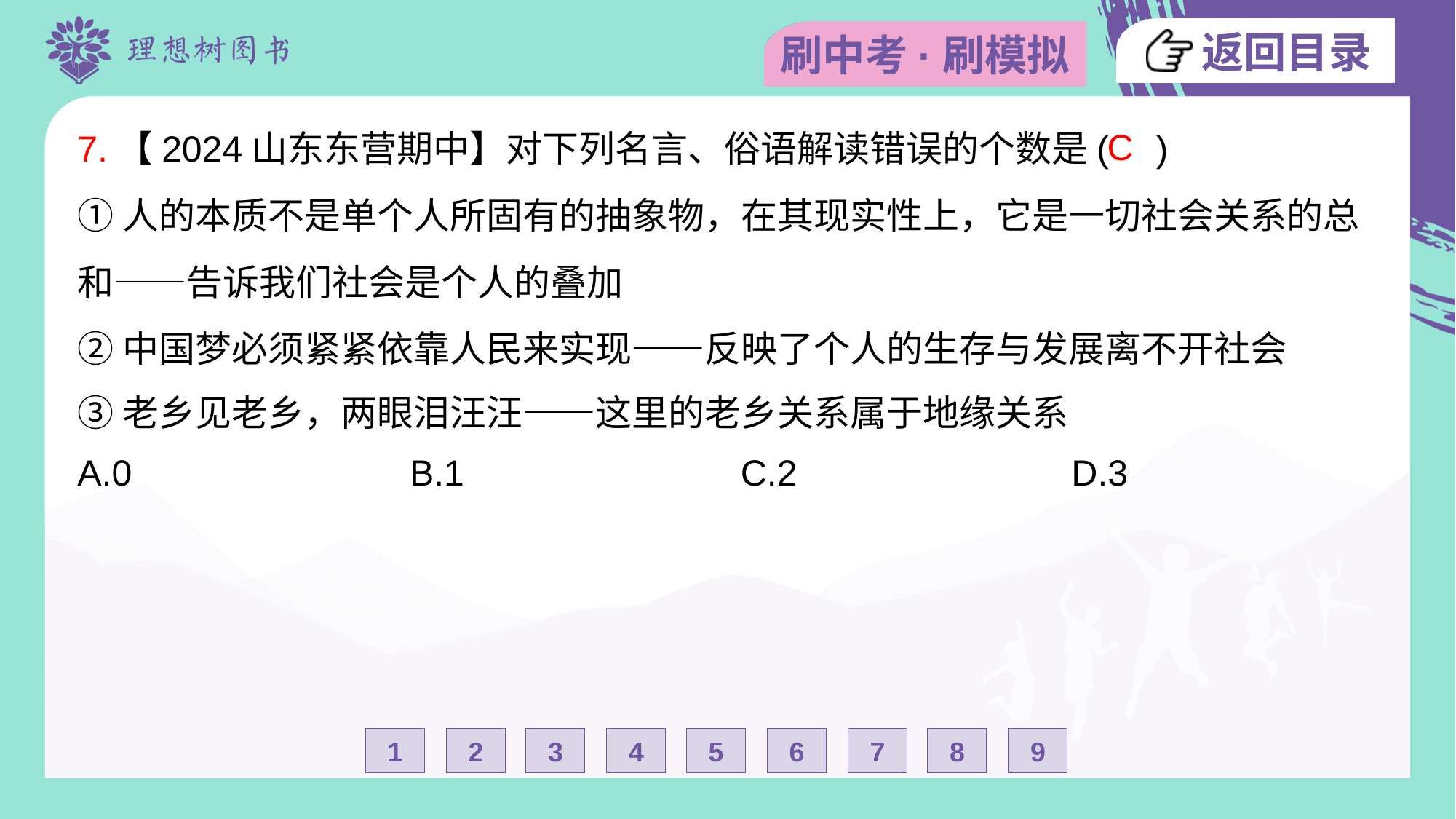

7.【2024山东东营期中】对下列名言、俗语解读错误的个数是(     )
①人的本质不是单个人所固有的抽象物，在其现实性上，它是一切社会关系的总
和——告诉我们社会是个人的叠加
②中国梦必须紧紧依靠人民来实现——反映了个人的生存与发展离不开社会
③老乡见老乡，两眼泪汪汪——这里的老乡关系属于地缘关系
C
A.0	B.1	C.2	D.3